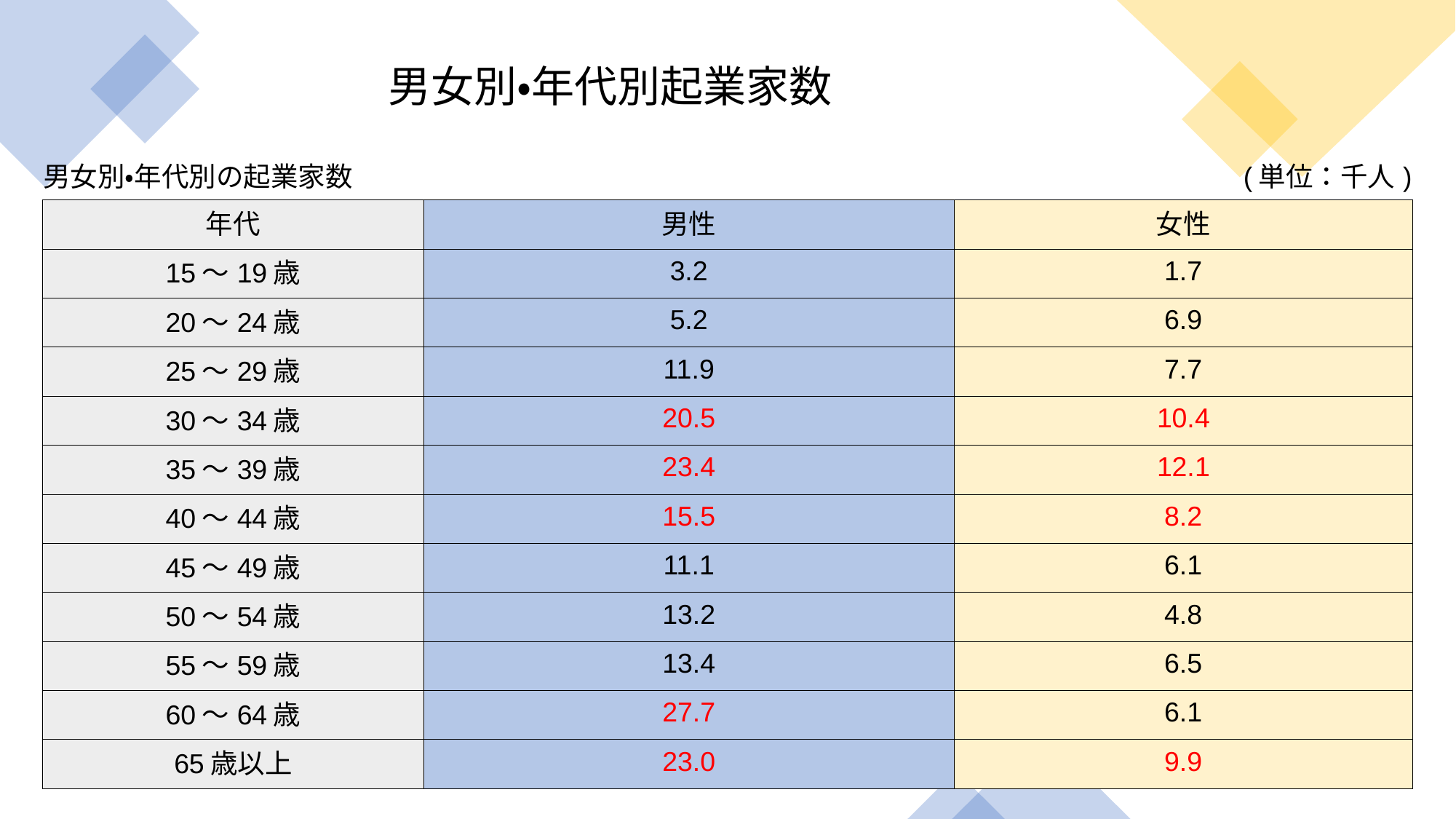

# 男女別・年代別起業家数

|  |  |  |
| --- | --- | --- |
| 男女別・年代別の起業家数 |  | (単位：千人) |
| 年代 | 男性 | 女性 |
| 15～19歳 | 3.2 | 1.7 |
| 20～24歳 | 5.2 | 6.9 |
| 25～29歳 | 11.9 | 7.7 |
| 30～34歳 | 20.5 | 10.4 |
| 35～39歳 | 23.4 | 12.1 |
| 40～44歳 | 15.5 | 8.2 |
| 45～49歳 | 11.1 | 6.1 |
| 50～54歳 | 13.2 | 4.8 |
| 55～59歳 | 13.4 | 6.5 |
| 60～64歳 | 27.7 | 6.1 |
| 65歳以上 | 23.0 | 9.9 |